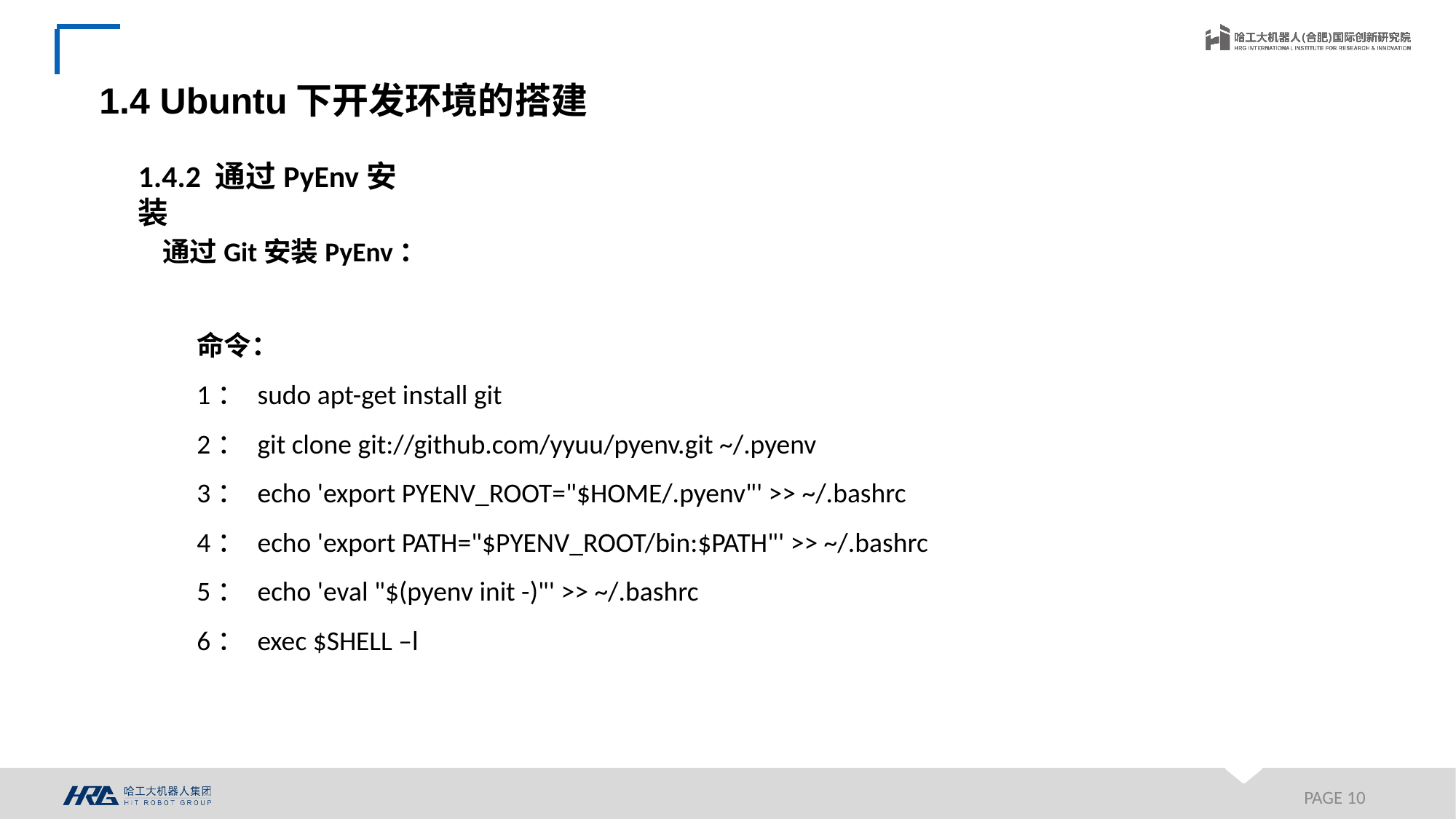

1.4 Ubuntu下开发环境的搭建
1.4.2 通过PyEnv安装
通过Git安装PyEnv：
命令：
1： sudo apt-get install git
2： git clone git://github.com/yyuu/pyenv.git ~/.pyenv
3： echo 'export PYENV_ROOT="$HOME/.pyenv"' >> ~/.bashrc
4： echo 'export PATH="$PYENV_ROOT/bin:$PATH"' >> ~/.bashrc
5： echo 'eval "$(pyenv init -)"' >> ~/.bashrc
6： exec $SHELL –l